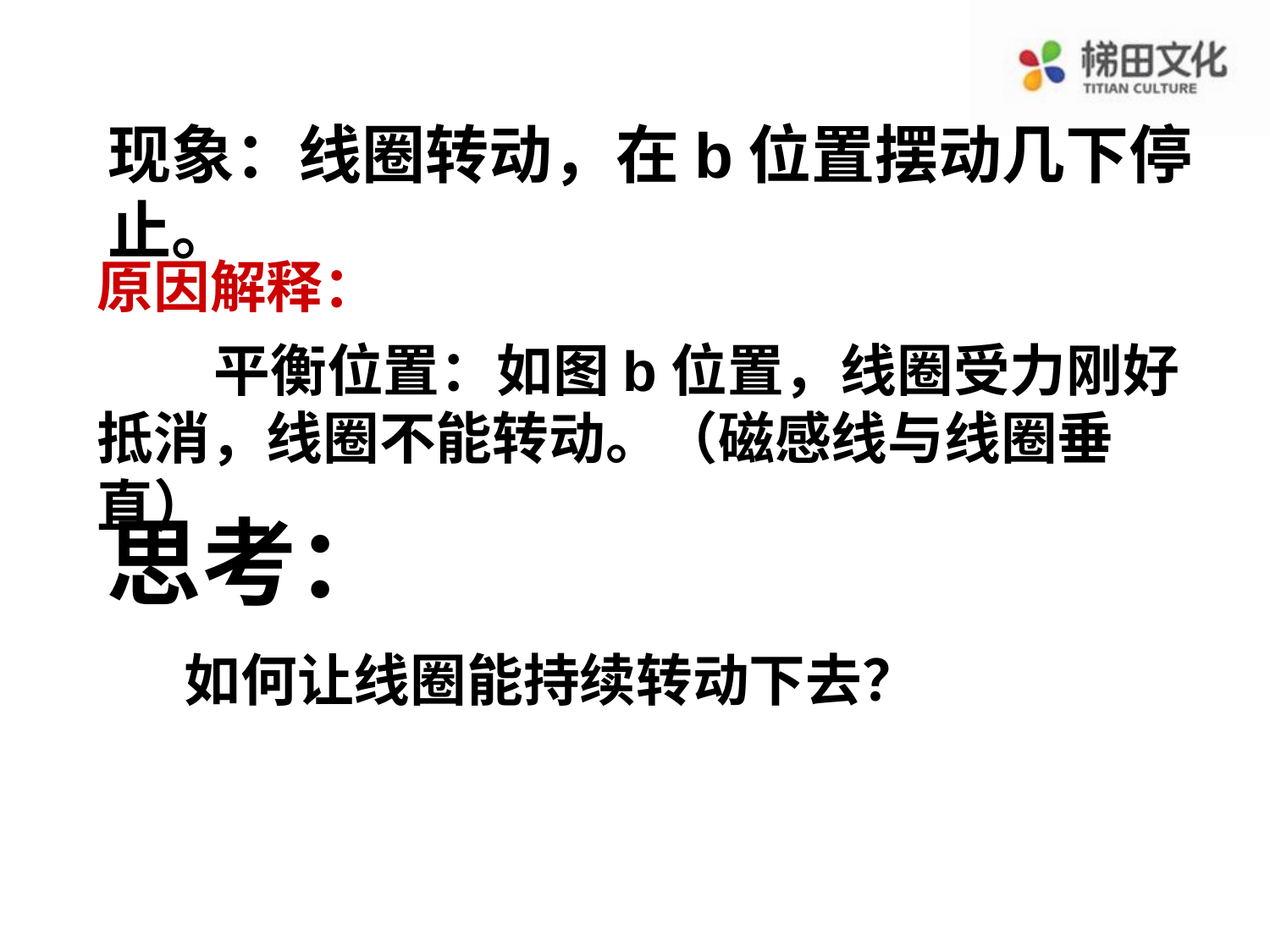

现象：线圈转动，在b位置摆动几下停止。
原因解释：
        平衡位置：如图b位置，线圈受力刚好抵消，线圈不能转动。（磁感线与线圈垂直）
思考：
     如何让线圈能持续转动下去？